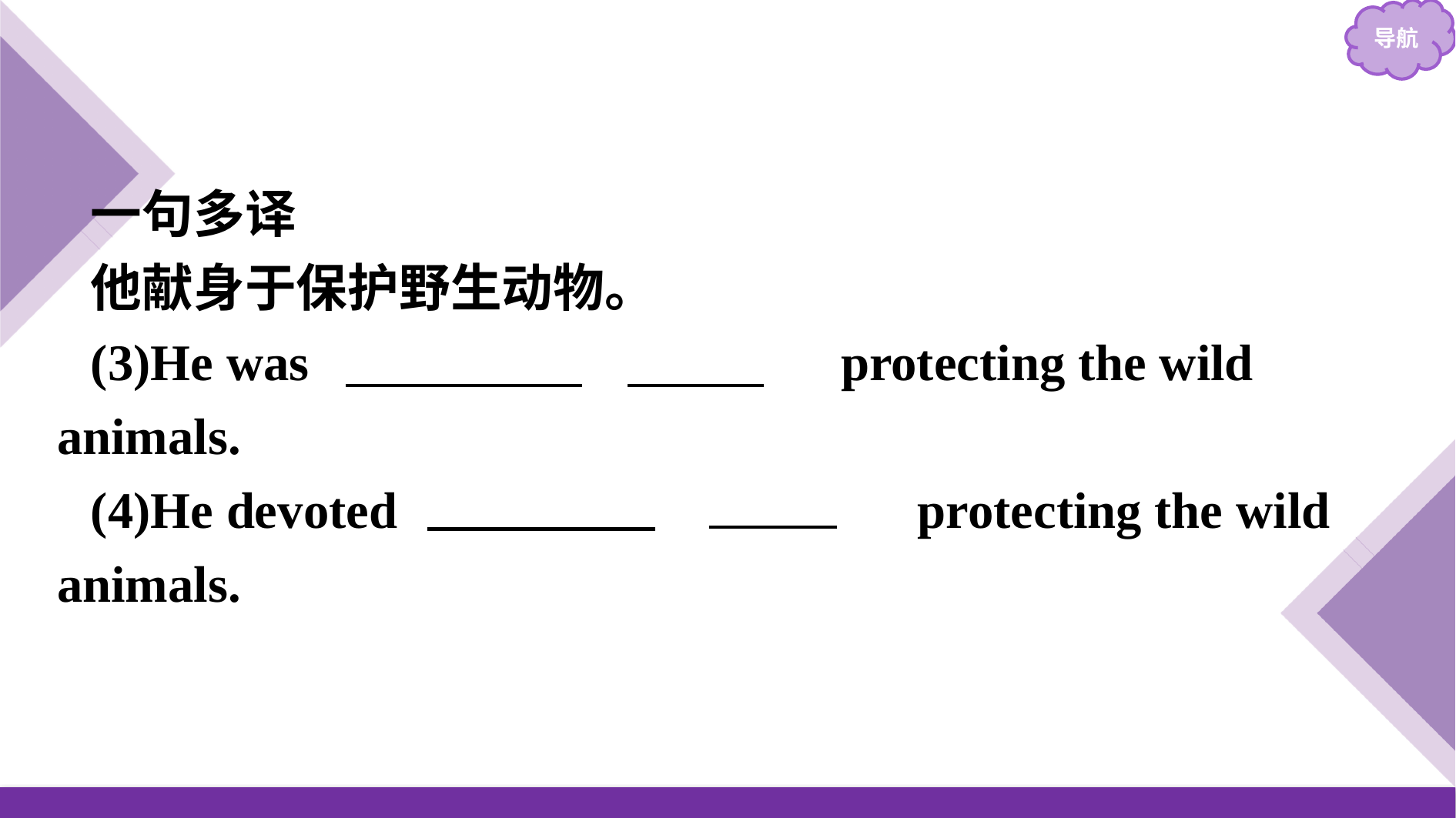

一句多译
他献身于保护野生动物。
(3)He was 　devoted　 　to　 protecting the wild animals.
(4)He devoted 　himself　 　to　 protecting the wild animals.